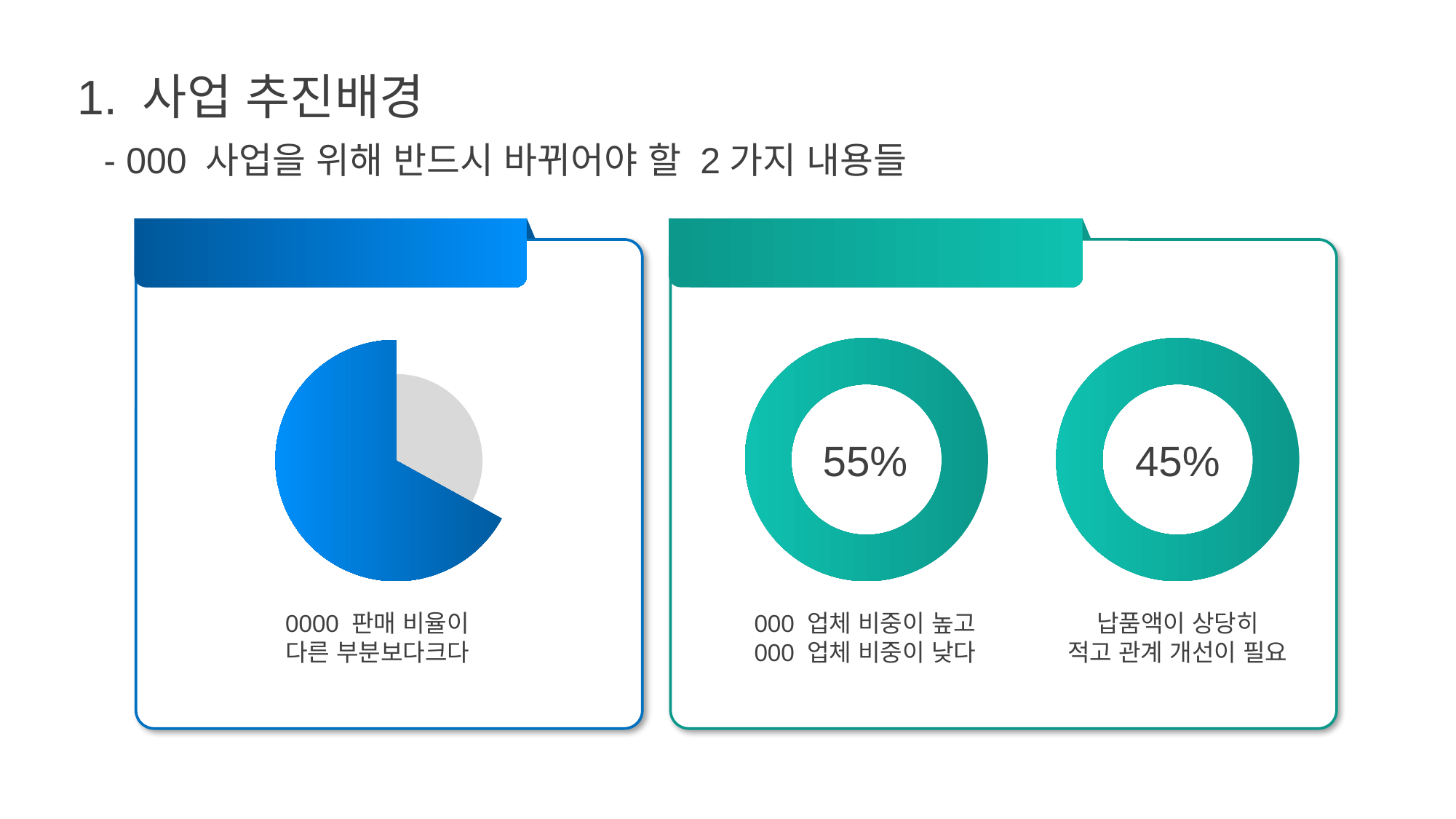

1. 사업 추진배경
- 000 사업을 위해 반드시 바뀌어야 할 2가지 내용들

0000에 크게 의존함
000의 000 관계 개선

55%
45%
0000 판매 비율이
다른 부분보다크다
000 업체 비중이 높고
000 업체 비중이 낮다
납품액이 상당히
적고 관계 개선이 필요